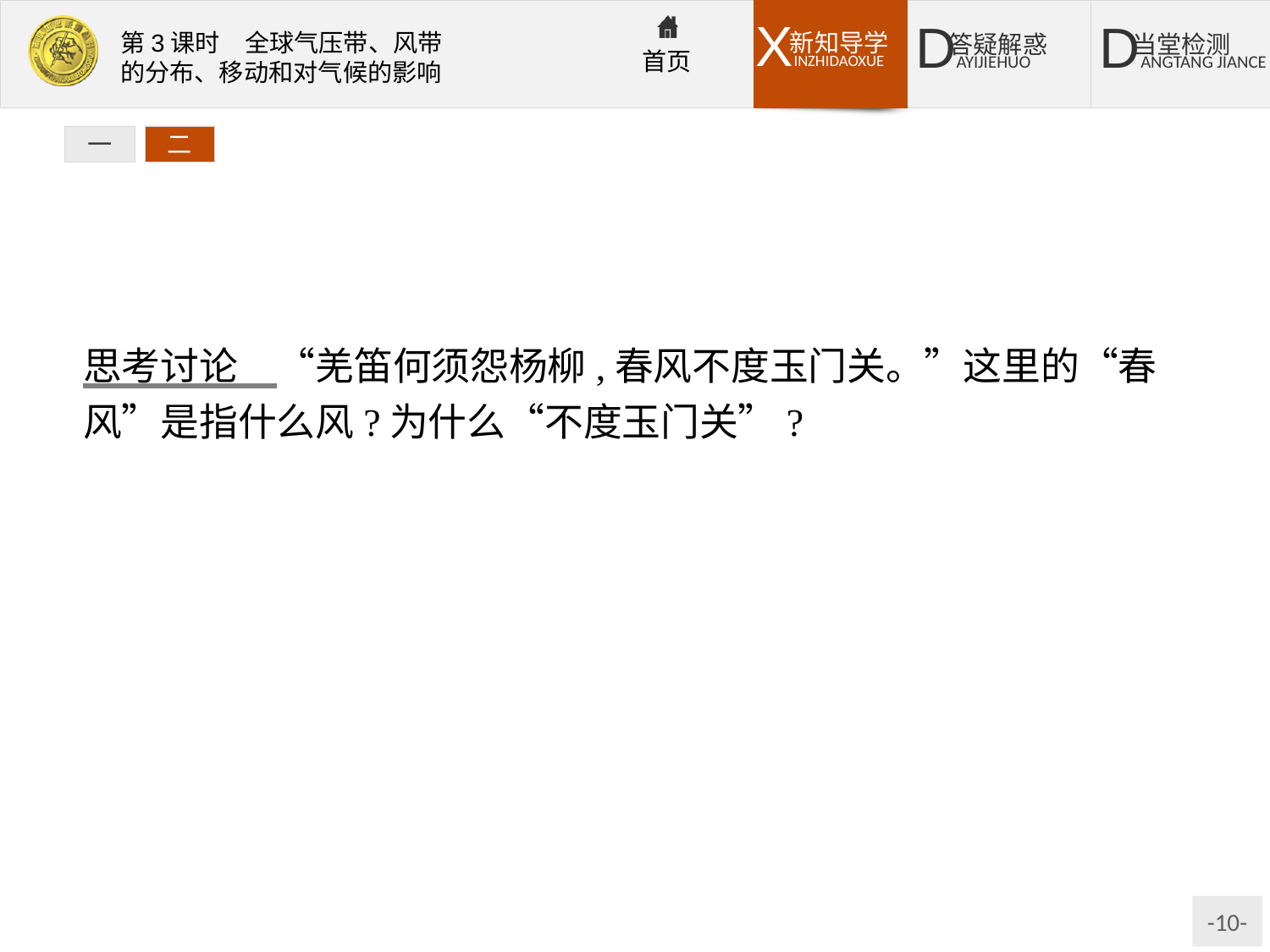

一
二
思考讨论　“羌笛何须怨杨柳,春风不度玉门关。”这里的“春风”是指什么风?为什么“不度玉门关”?
提示:指夏季风。我国西部地区深居内陆,加上山脉的阻挡,因而受夏季风影响很小。